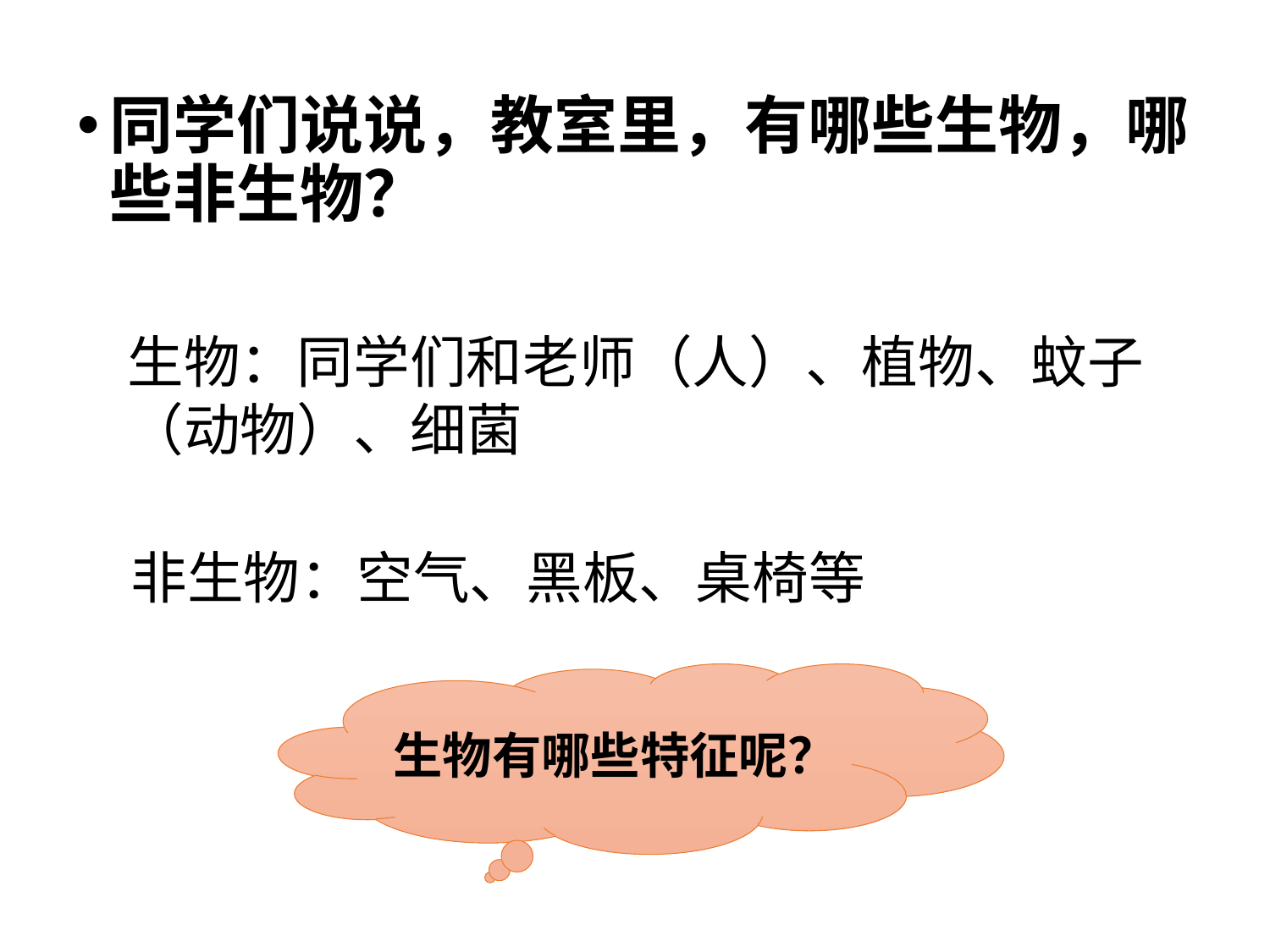

同学们说说，教室里，有哪些生物，哪些非生物？
生物：同学们和老师（人）、植物、蚊子（动物）、细菌
非生物：空气、黑板、桌椅等
生物有哪些特征呢？